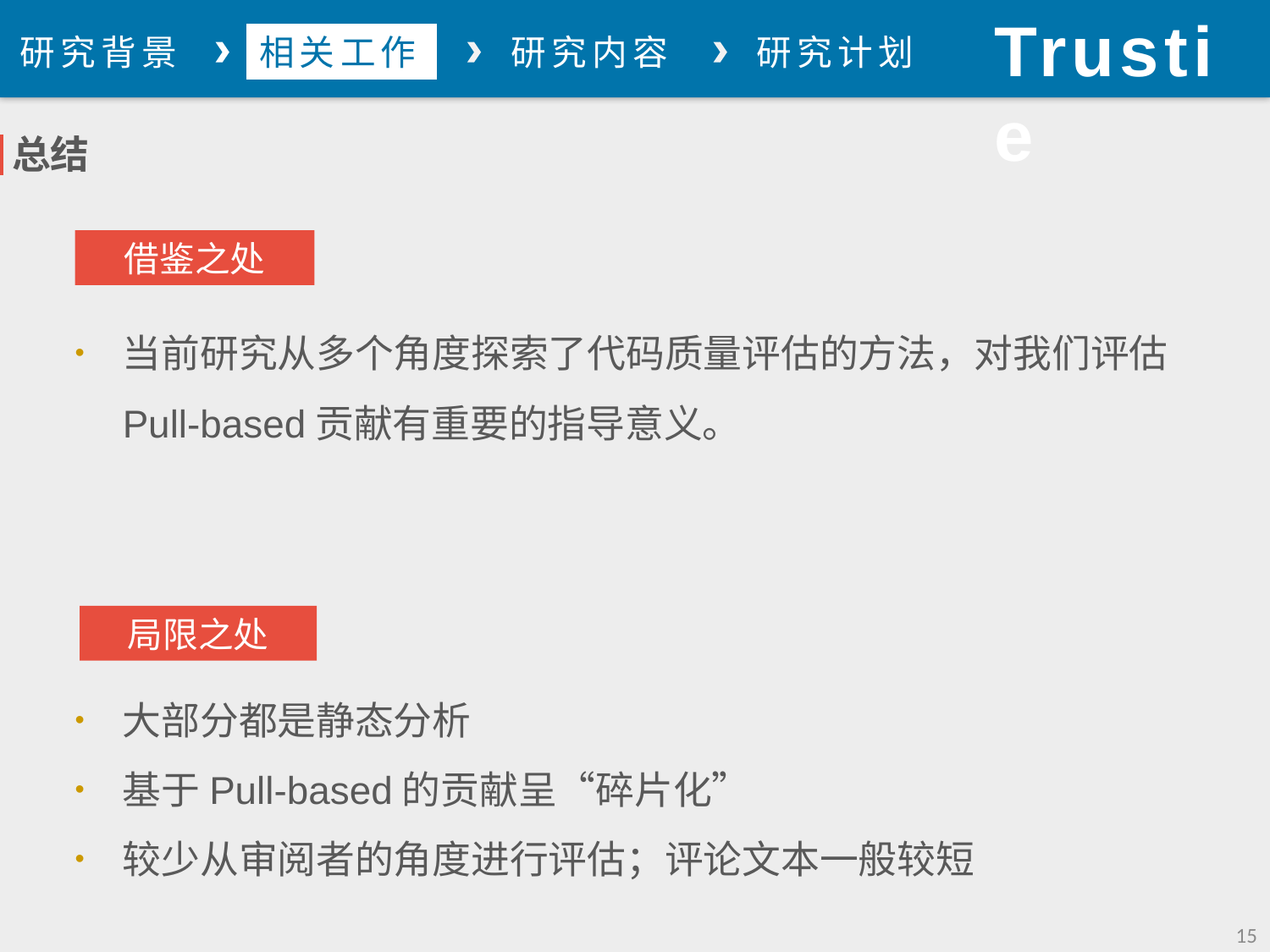

Trustie

论文总结
研究背景
相关工作
研究内容
研究计划

总结
借鉴之处
当前研究从多个角度探索了代码质量评估的方法，对我们评估Pull-based贡献有重要的指导意义。
局限之处
大部分都是静态分析
基于Pull-based的贡献呈“碎片化”
较少从审阅者的角度进行评估；评论文本一般较短
15